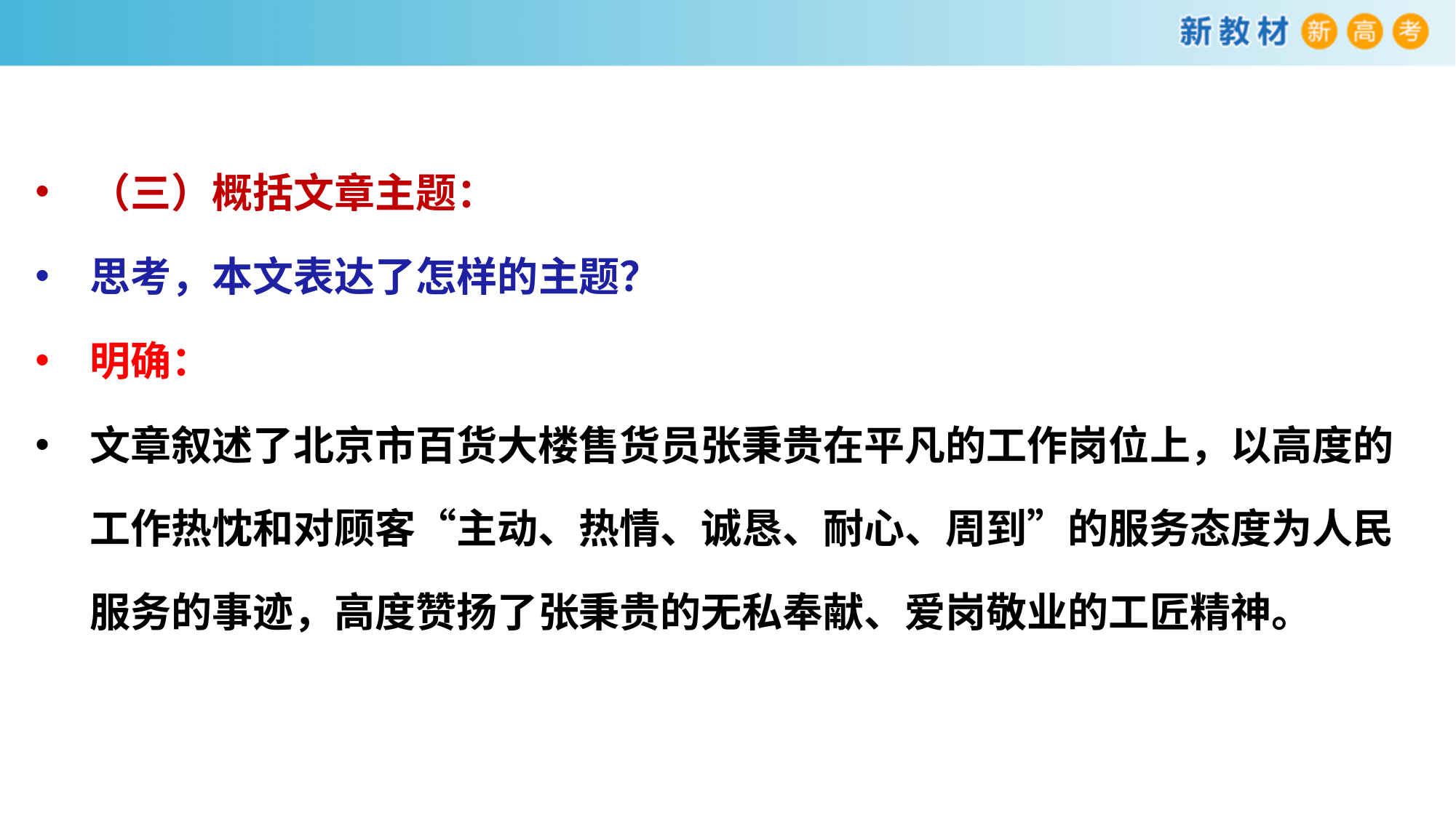

（三）概括文章主题：
思考，本文表达了怎样的主题？
明确：
文章叙述了北京市百货大楼售货员张秉贵在平凡的工作岗位上，以高度的工作热忱和对顾客“主动、热情、诚恳、耐心、周到”的服务态度为人民服务的事迹，高度赞扬了张秉贵的无私奉献、爱岗敬业的工匠精神。